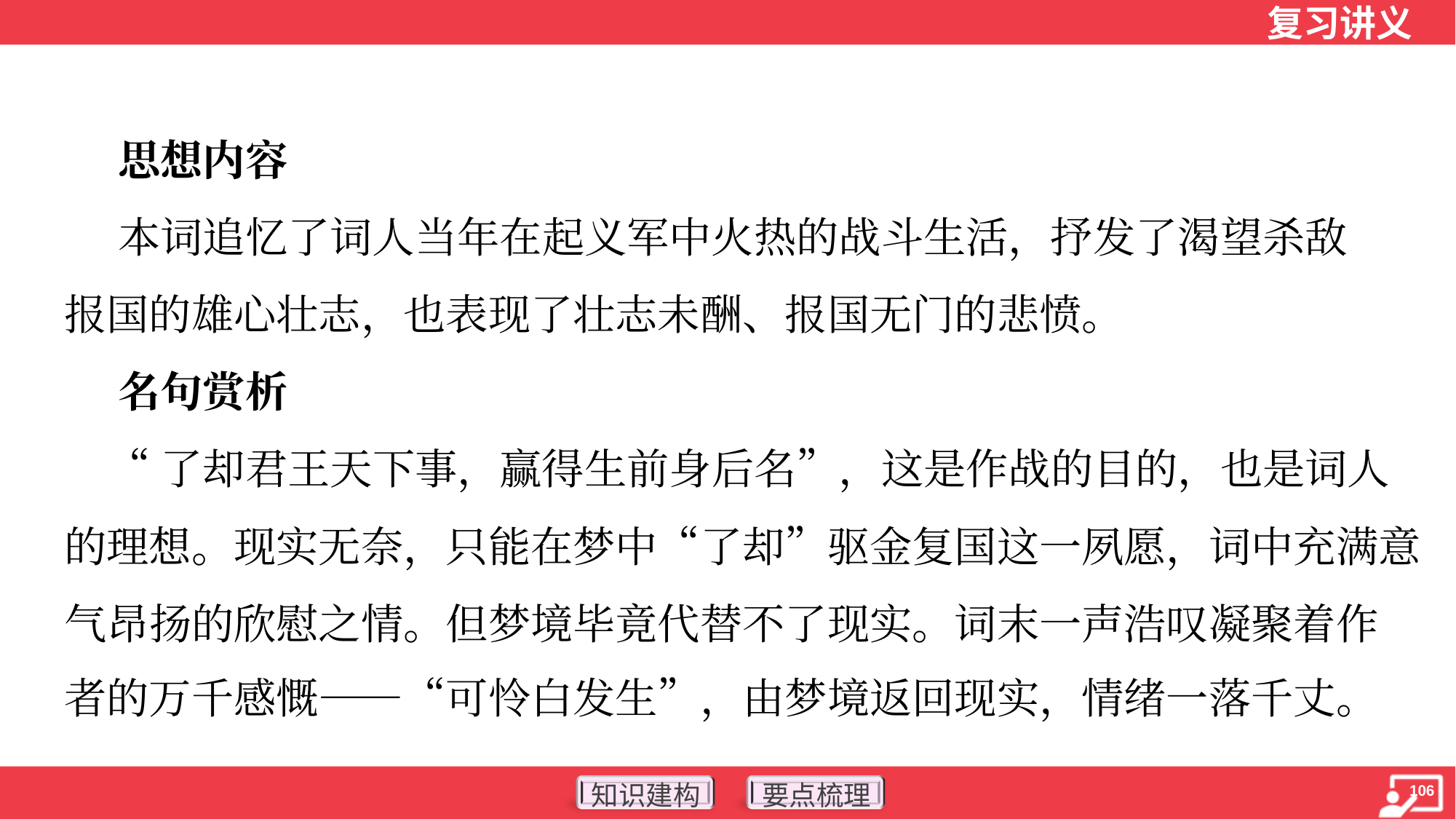

思想内容
    本词追忆了词人当年在起义军中火热的战斗生活，抒发了渴望杀敌
报国的雄心壮志，也表现了壮志未酬、报国无门的悲愤。
    名句赏析
    “了却君王天下事，赢得生前身后名”，这是作战的目的，也是词人
的理想。现实无奈，只能在梦中“了却”驱金复国这一夙愿，词中充满意
气昂扬的欣慰之情。但梦境毕竟代替不了现实。词末一声浩叹凝聚着作
者的万千感慨——“可怜白发生”，由梦境返回现实，情绪一落千丈。